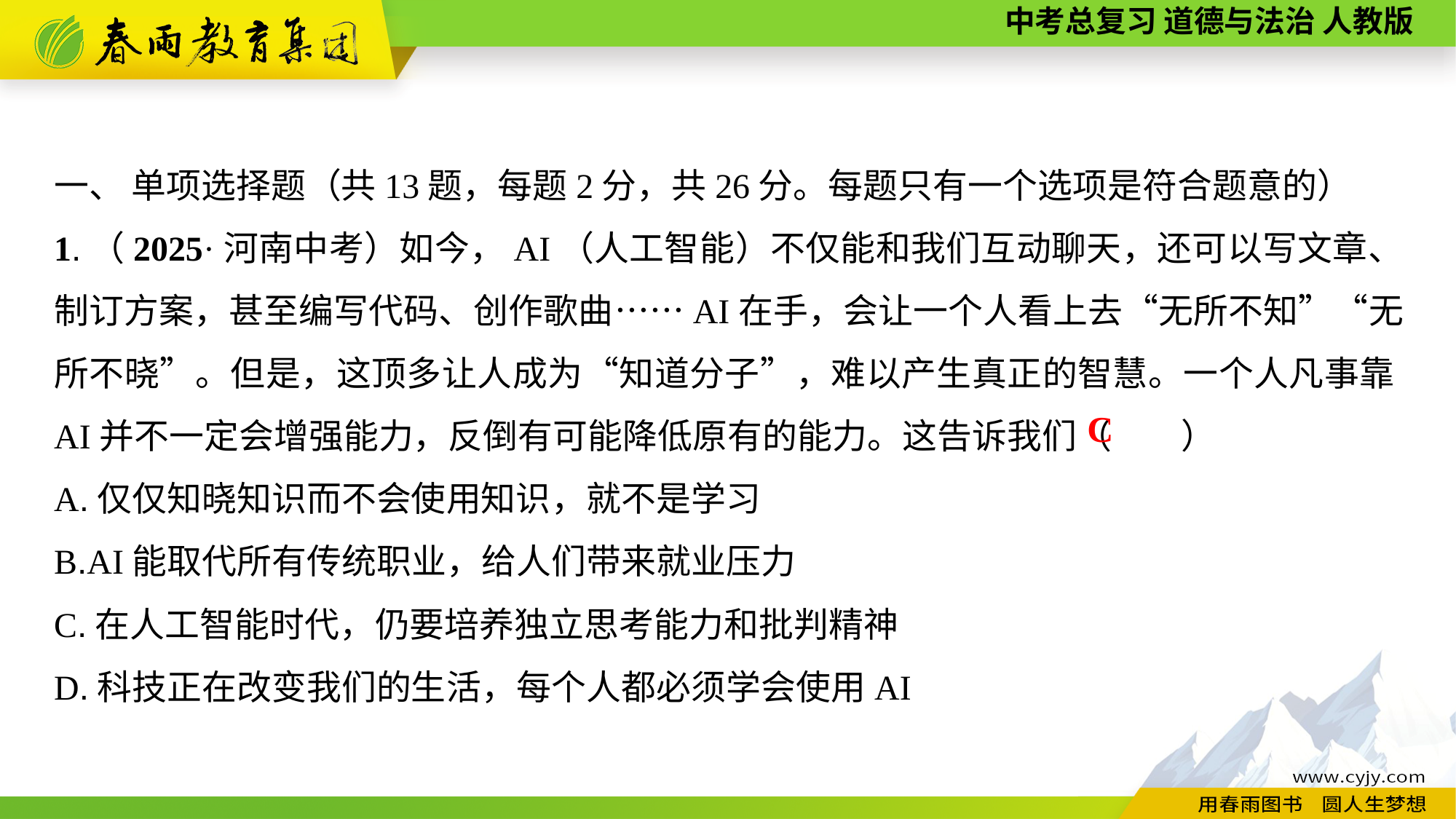

一、 单项选择题（共13题，每题2分，共26分。每题只有一个选项是符合题意的）
1.（2025·河南中考）如今，AI（人工智能）不仅能和我们互动聊天，还可以写文章、制订方案，甚至编写代码、创作歌曲……AI在手，会让一个人看上去“无所不知”“无所不晓”。但是，这顶多让人成为“知道分子”，难以产生真正的智慧。一个人凡事靠AI并不一定会增强能力，反倒有可能降低原有的能力。这告诉我们（　　）
A.仅仅知晓知识而不会使用知识，就不是学习
B.AI能取代所有传统职业，给人们带来就业压力
C.在人工智能时代，仍要培养独立思考能力和批判精神
D.科技正在改变我们的生活，每个人都必须学会使用AI
C